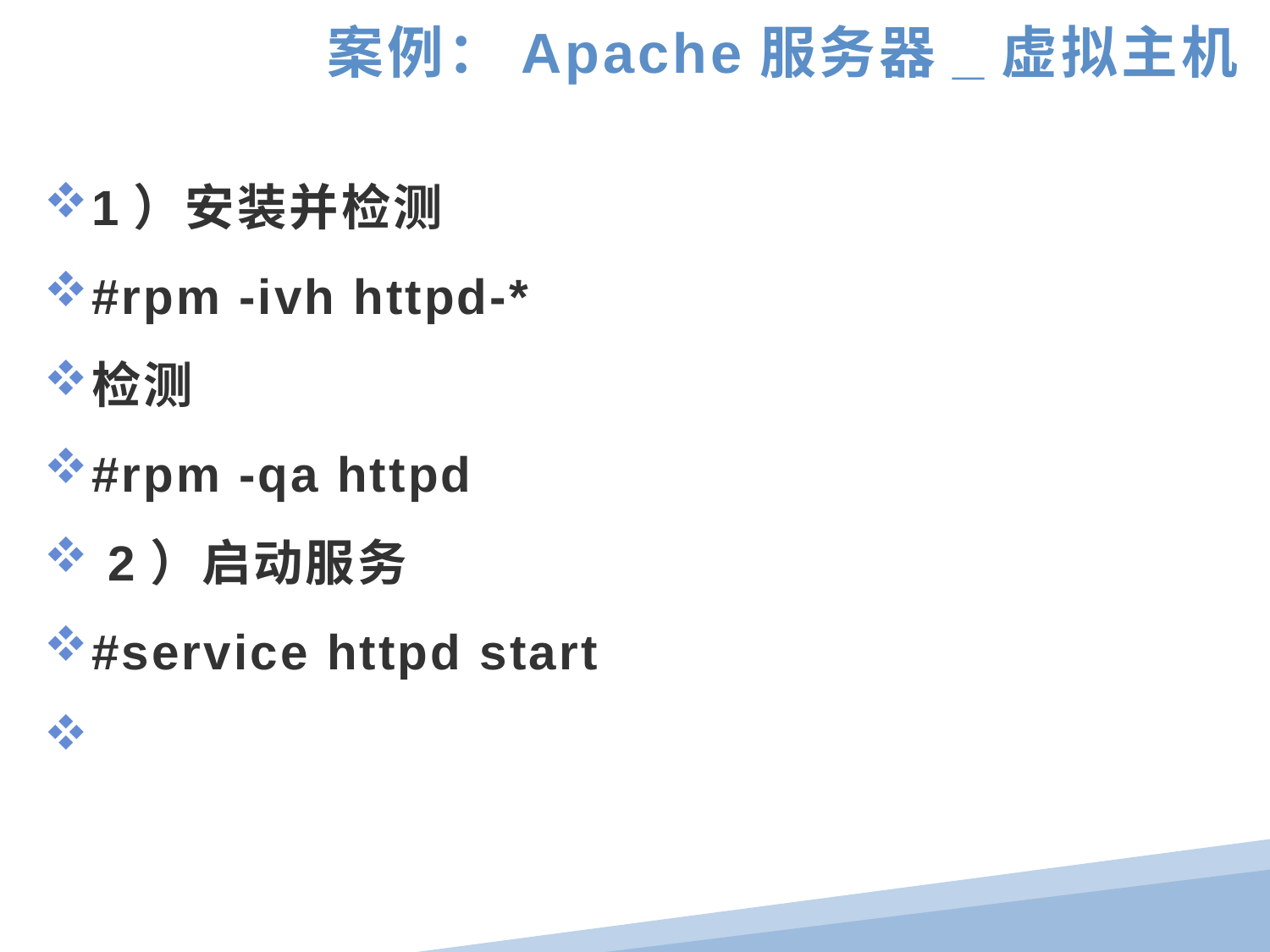

案例：Apache服务器_虚拟主机
1）安装并检测
#rpm -ivh httpd-*
检测
#rpm -qa httpd
 2）启动服务
#service httpd start